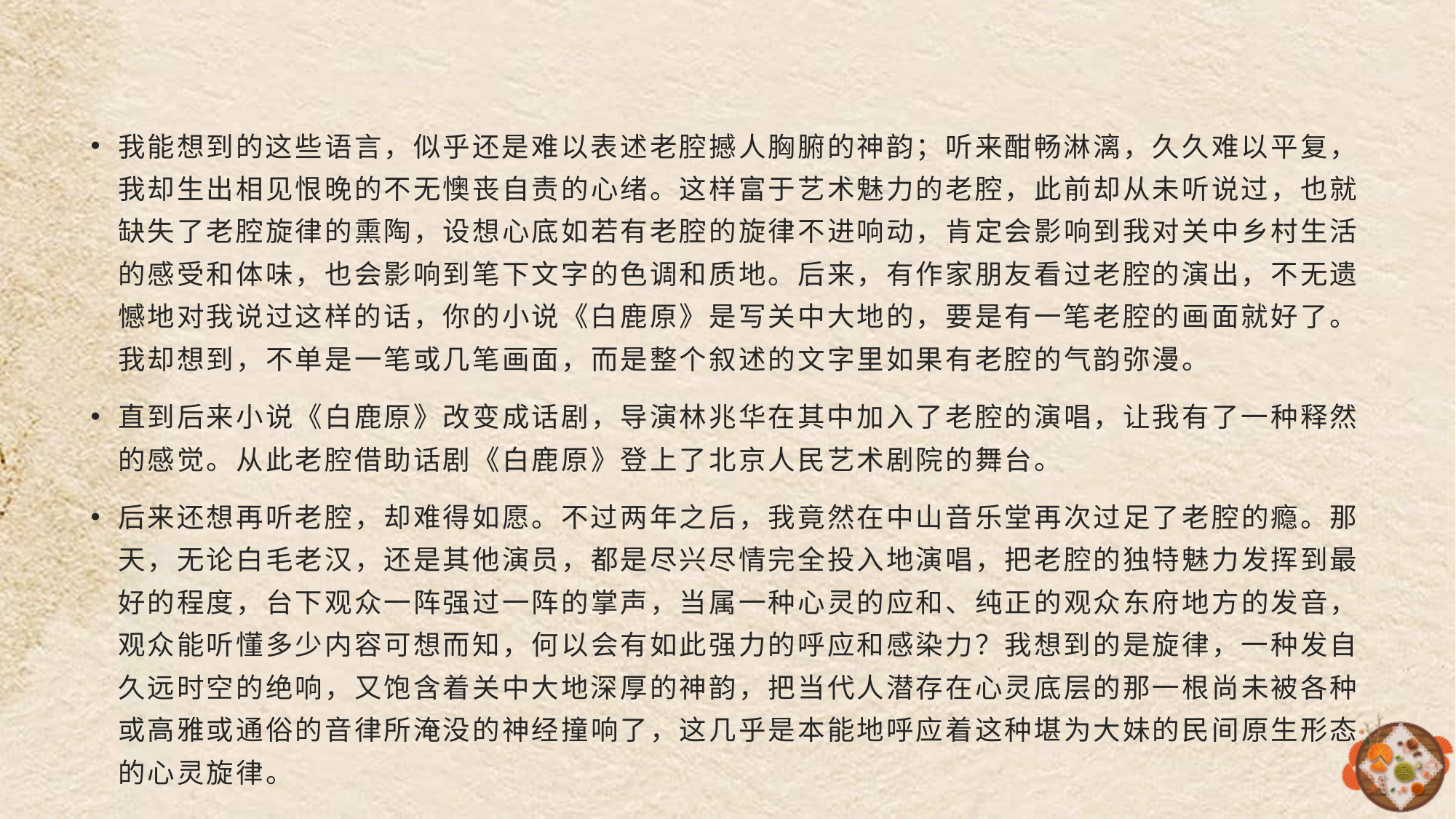

#
我能想到的这些语言，似乎还是难以表述老腔撼人胸腑的神韵；听来酣畅淋漓，久久难以平复，我却生出相见恨晚的不无懊丧自责的心绪。这样富于艺术魅力的老腔，此前却从未听说过，也就缺失了老腔旋律的熏陶，设想心底如若有老腔的旋律不进响动，肯定会影响到我对关中乡村生活的感受和体味，也会影响到笔下文字的色调和质地。后来，有作家朋友看过老腔的演出，不无遗憾地对我说过这样的话，你的小说《白鹿原》是写关中大地的，要是有一笔老腔的画面就好了。我却想到，不单是一笔或几笔画面，而是整个叙述的文字里如果有老腔的气韵弥漫。
直到后来小说《白鹿原》改变成话剧，导演林兆华在其中加入了老腔的演唱，让我有了一种释然的感觉。从此老腔借助话剧《白鹿原》登上了北京人民艺术剧院的舞台。
后来还想再听老腔，却难得如愿。不过两年之后，我竟然在中山音乐堂再次过足了老腔的瘾。那天，无论白毛老汉，还是其他演员，都是尽兴尽情完全投入地演唱，把老腔的独特魅力发挥到最好的程度，台下观众一阵强过一阵的掌声，当属一种心灵的应和、纯正的观众东府地方的发音，观众能听懂多少内容可想而知，何以会有如此强力的呼应和感染力？我想到的是旋律，一种发自久远时空的绝响，又饱含着关中大地深厚的神韵，把当代人潜存在心灵底层的那一根尚未被各种或高雅或通俗的音律所淹没的神经撞响了，这几乎是本能地呼应着这种堪为大妹的民间原生形态的心灵旋律。